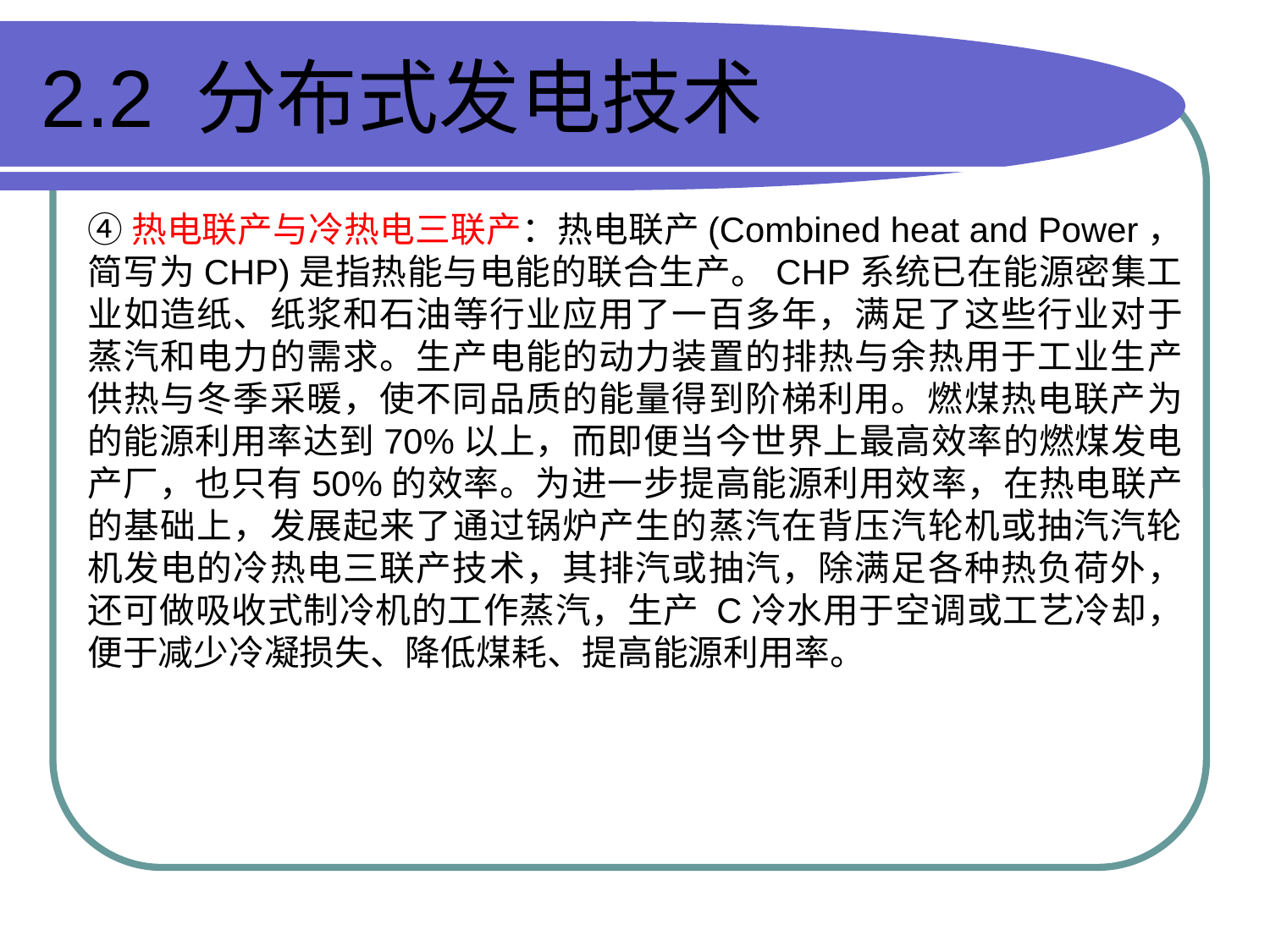

# 2.2 分布式发电技术
④热电联产与冷热电三联产：热电联产(Combined heat and Power，简写为CHP)是指热能与电能的联合生产。CHP系统已在能源密集工业如造纸、纸浆和石油等行业应用了一百多年，满足了这些行业对于蒸汽和电力的需求。生产电能的动力装置的排热与余热用于工业生产供热与冬季采暖，使不同品质的能量得到阶梯利用。燃煤热电联产为的能源利用率达到70%以上，而即便当今世界上最高效率的燃煤发电产厂，也只有50%的效率。为进一步提高能源利用效率，在热电联产的基础上，发展起来了通过锅炉产生的蒸汽在背压汽轮机或抽汽汽轮机发电的冷热电三联产技术，其排汽或抽汽，除满足各种热负荷外，还可做吸收式制冷机的工作蒸汽，生产 C冷水用于空调或工艺冷却，便于减少冷凝损失、降低煤耗、提高能源利用率。
15